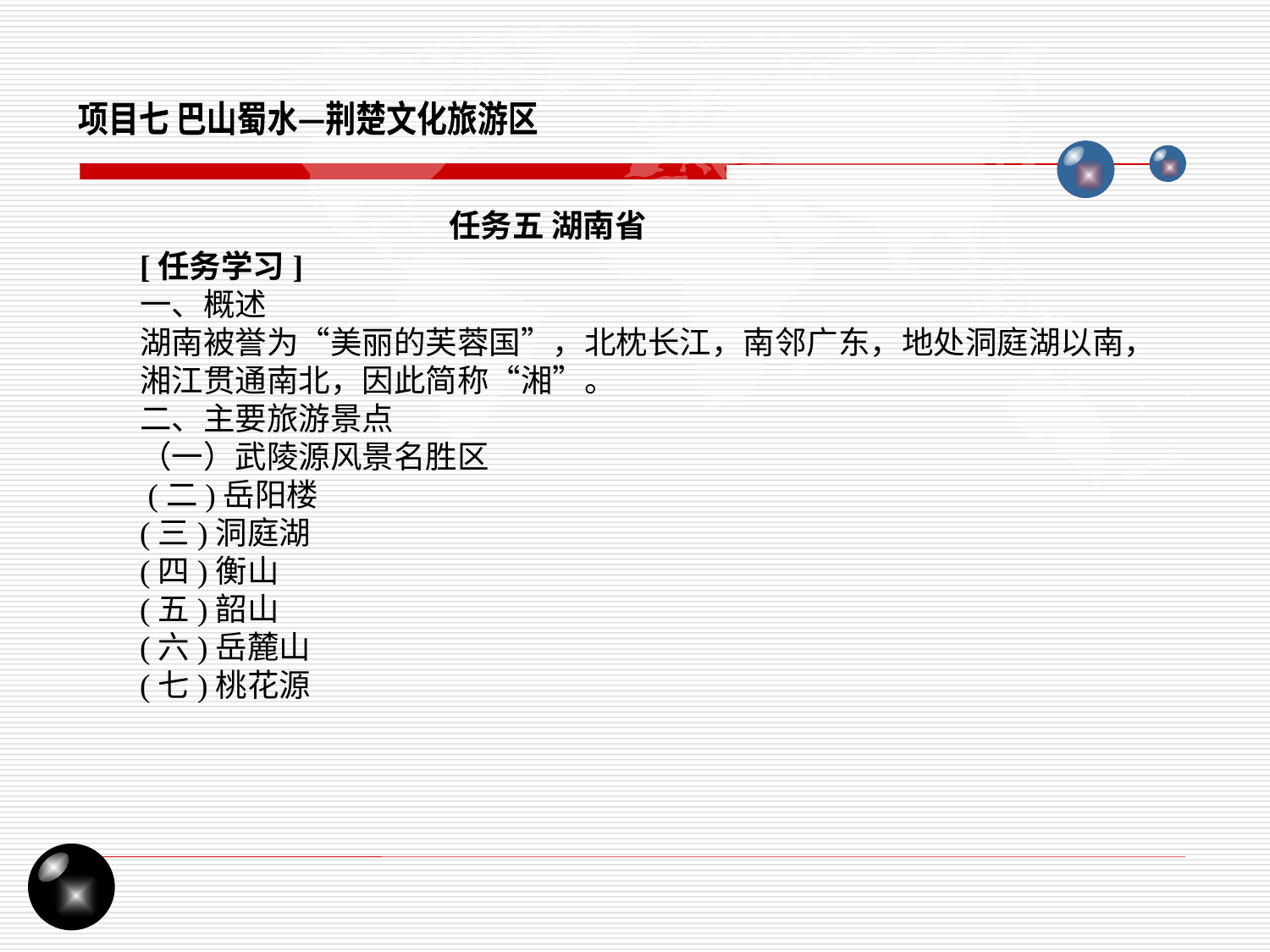

项目七 巴山蜀水—荆楚文化旅游区
任务五 湖南省

[任务学习]
一、概述
湖南被誉为“美丽的芙蓉国”，北枕长江，南邻广东，地处洞庭湖以南，湘江贯通南北，因此简称“湘”。
二、主要旅游景点
（一）武陵源风景名胜区
 (二)岳阳楼
(三)洞庭湖
(四)衡山
(五)韶山
(六)岳麓山
(七)桃花源